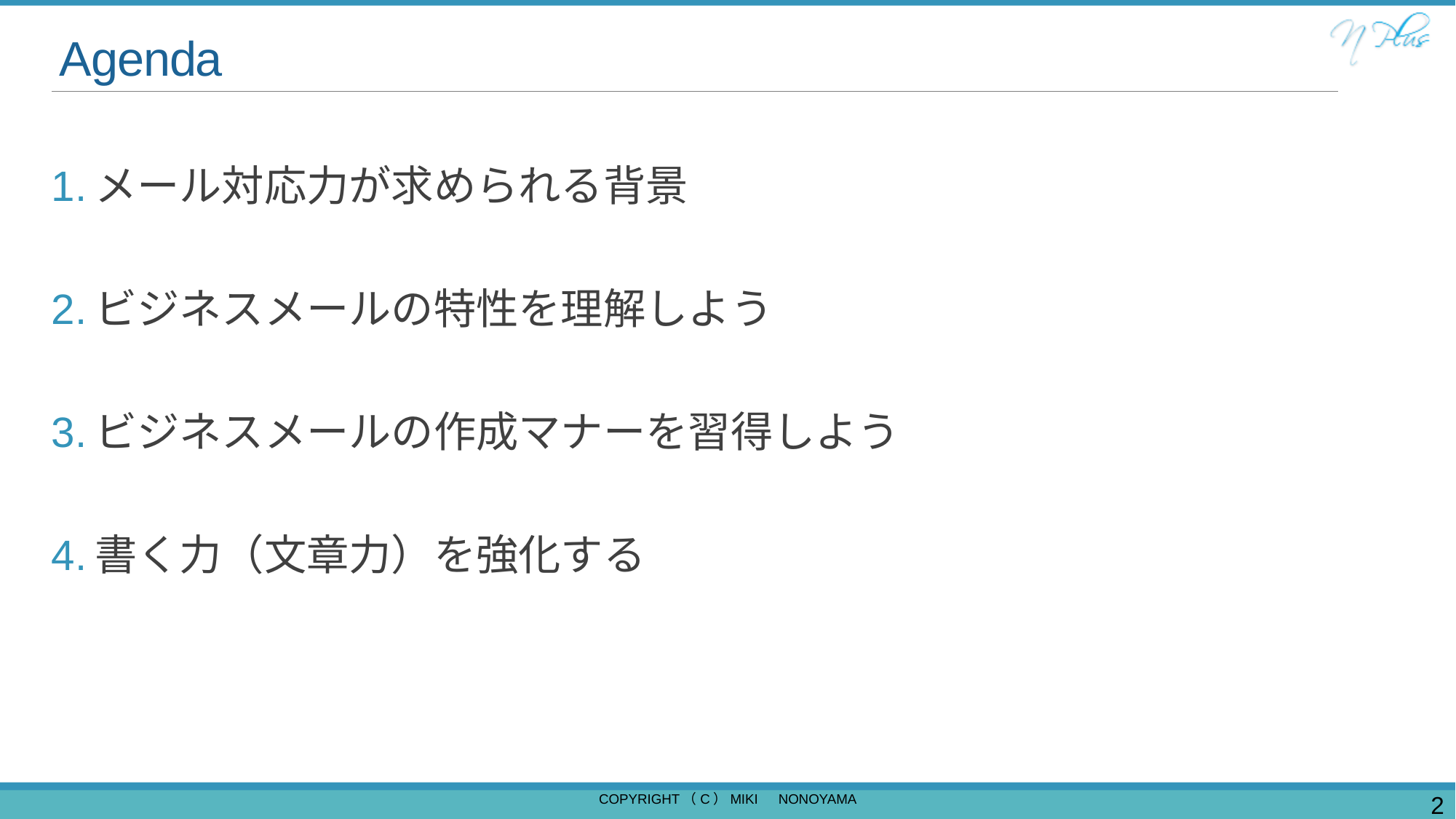

# Agenda
メール対応力が求められる背景
ビジネスメールの特性を理解しよう
ビジネスメールの作成マナーを習得しよう
書く力（文章力）を強化する

Copyright（c）Miki　Nonoyama
2